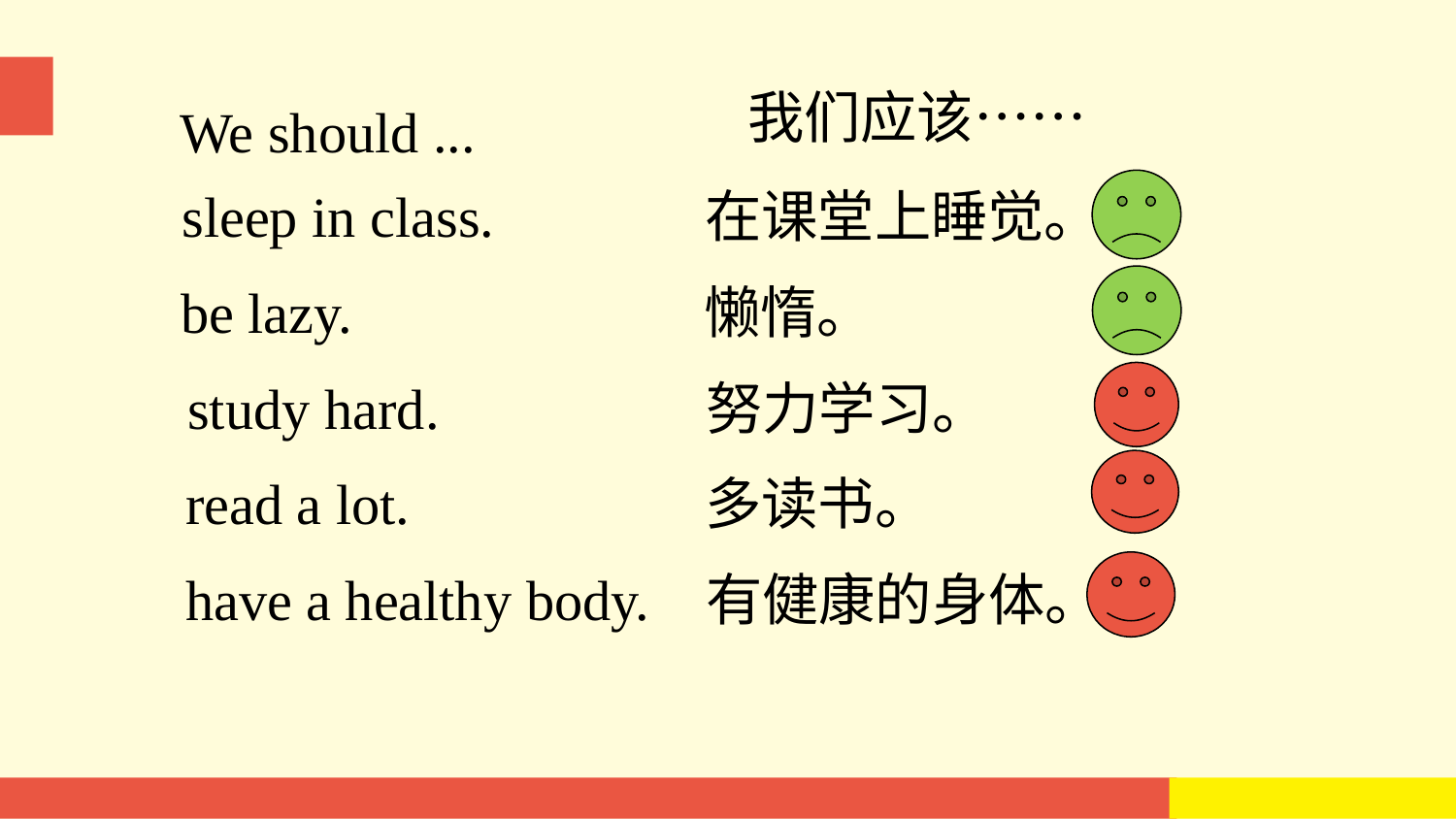

We should ...
我们应该……
Tip:
When you read, pay attention to(注意) the intonation(语调).

sleep in class.              在课堂上睡觉。

be lazy.                        懒惰。

study hard.                  努力学习。

read a lot.                    多读书。

have a healthy body.   有健康的身体。